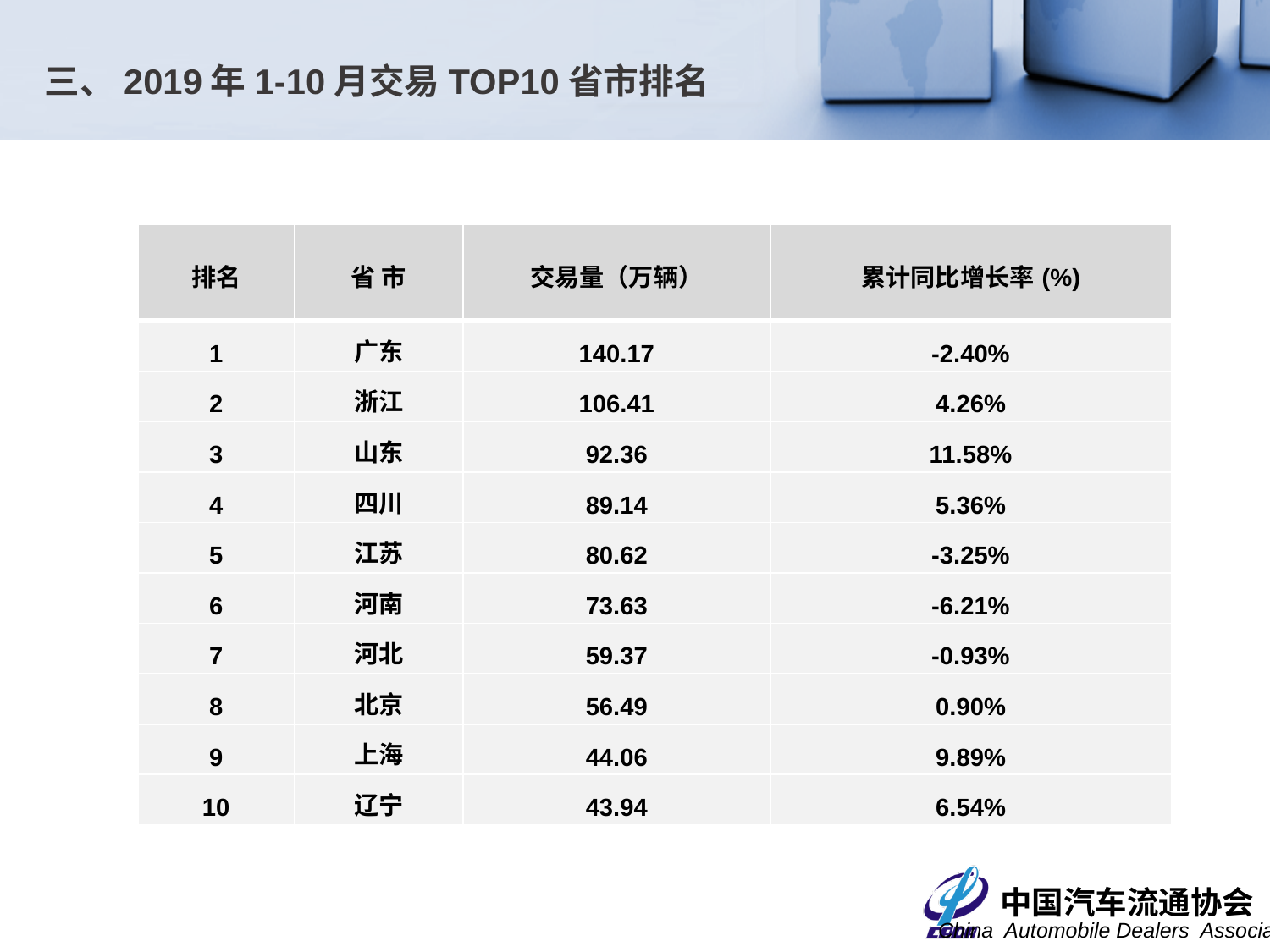

三、2019年1-10月交易TOP10省市排名
| 排名 | 省 市 | 交易量（万辆） | 累计同比增长率(%) |
| --- | --- | --- | --- |
| 1 | 广东 | 140.17 | -2.40% |
| 2 | 浙江 | 106.41 | 4.26% |
| 3 | 山东 | 92.36 | 11.58% |
| 4 | 四川 | 89.14 | 5.36% |
| 5 | 江苏 | 80.62 | -3.25% |
| 6 | 河南 | 73.63 | -6.21% |
| 7 | 河北 | 59.37 | -0.93% |
| 8 | 北京 | 56.49 | 0.90% |
| 9 | 上海 | 44.06 | 9.89% |
| 10 | 辽宁 | 43.94 | 6.54% |